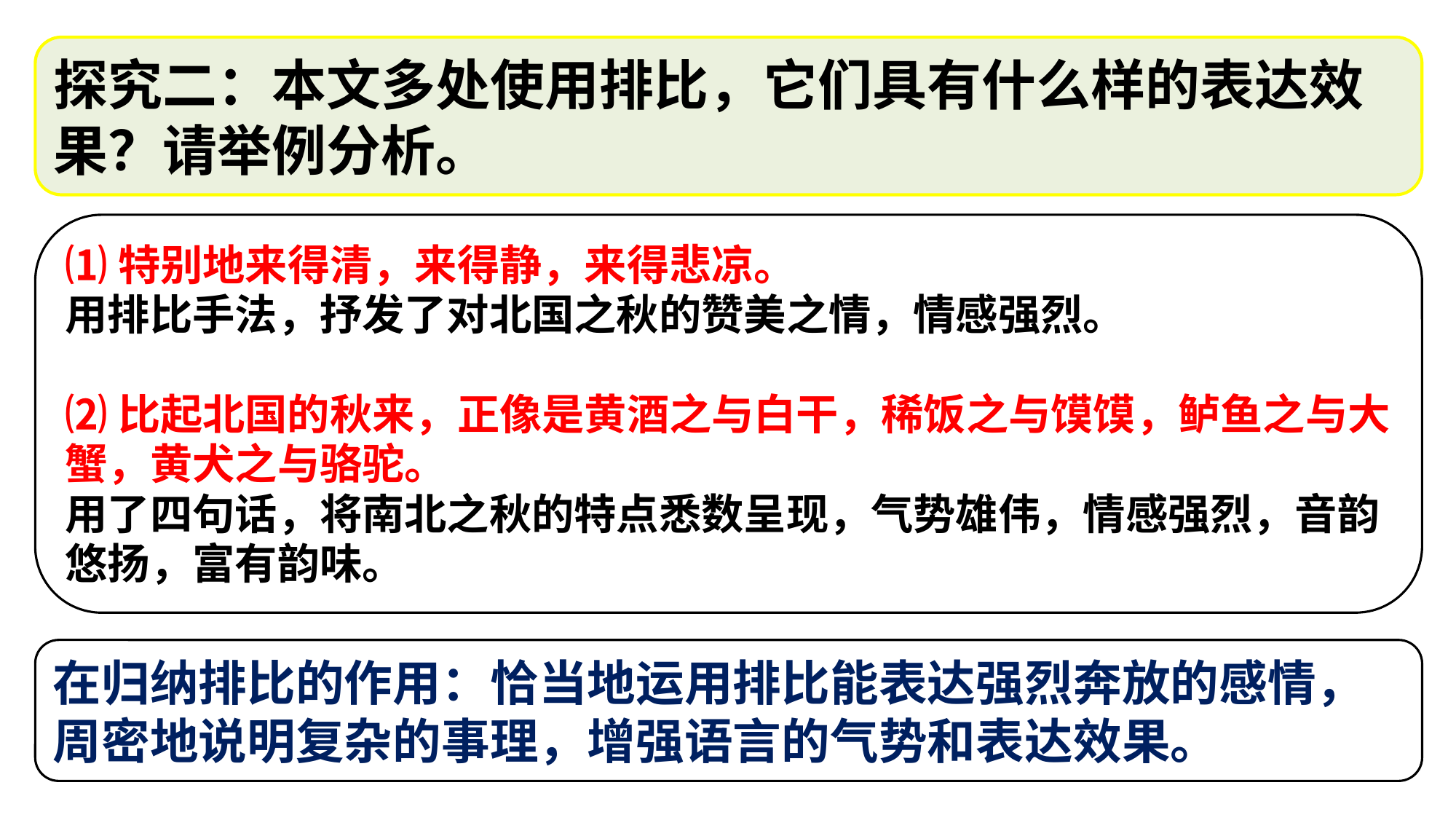

探究二：本文多处使用排比，它们具有什么样的表达效果？请举例分析。
⑴特别地来得清，来得静，来得悲凉。
用排比手法，抒发了对北国之秋的赞美之情，情感强烈。

⑵比起北国的秋来，正像是黄酒之与白干，稀饭之与馍馍，鲈鱼之与大蟹，黄犬之与骆驼。
用了四句话，将南北之秋的特点悉数呈现，气势雄伟，情感强烈，音韵悠扬，富有韵味。
在归纳排比的作用：恰当地运用排比能表达强烈奔放的感情，周密地说明复杂的事理，增强语言的气势和表达效果。